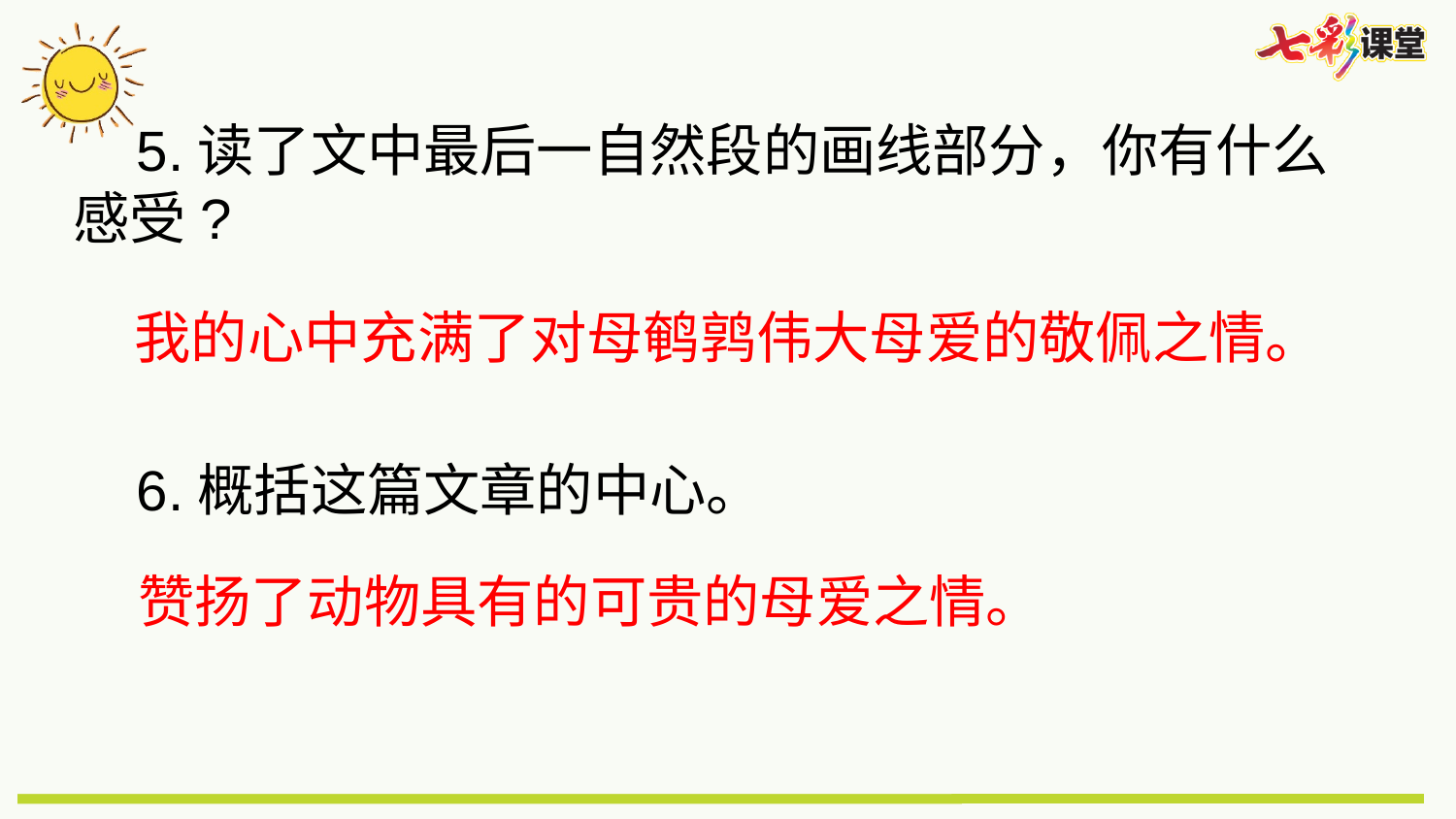

5.读了文中最后一自然段的画线部分，你有什么感受?

    6.概括这篇文章的中心。
我的心中充满了对母鹌鹑伟大母爱的敬佩之情。
赞扬了动物具有的可贵的母爱之情。